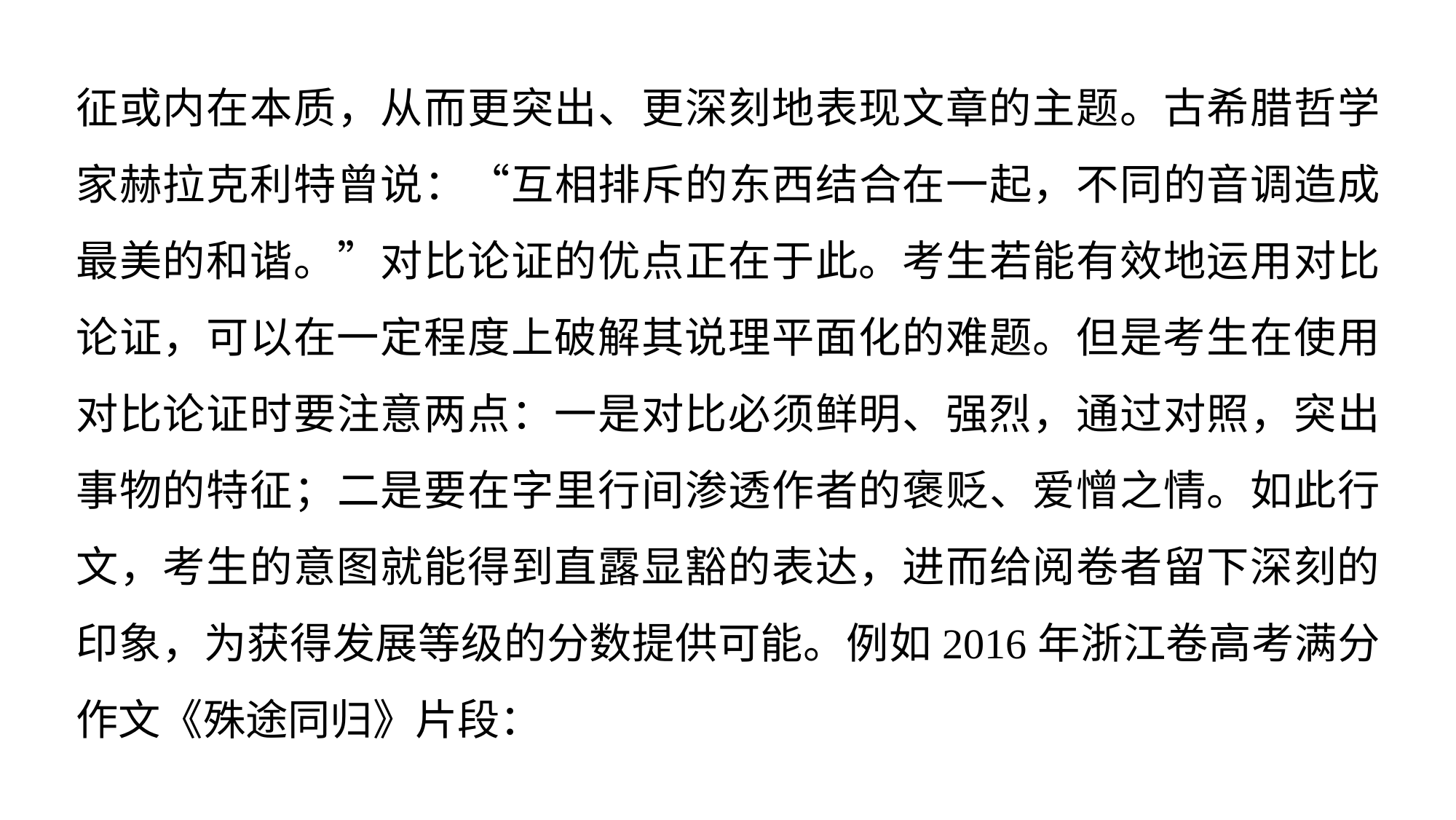

征或内在本质，从而更突出、更深刻地表现文章的主题。古希腊哲学家赫拉克利特曾说：“互相排斥的东西结合在一起，不同的音调造成最美的和谐。”对比论证的优点正在于此。考生若能有效地运用对比论证，可以在一定程度上破解其说理平面化的难题。但是考生在使用对比论证时要注意两点：一是对比必须鲜明、强烈，通过对照，突出事物的特征；二是要在字里行间渗透作者的褒贬、爱憎之情。如此行文，考生的意图就能得到直露显豁的表达，进而给阅卷者留下深刻的印象，为获得发展等级的分数提供可能。例如2016年浙江卷高考满分作文《殊途同归》片段：